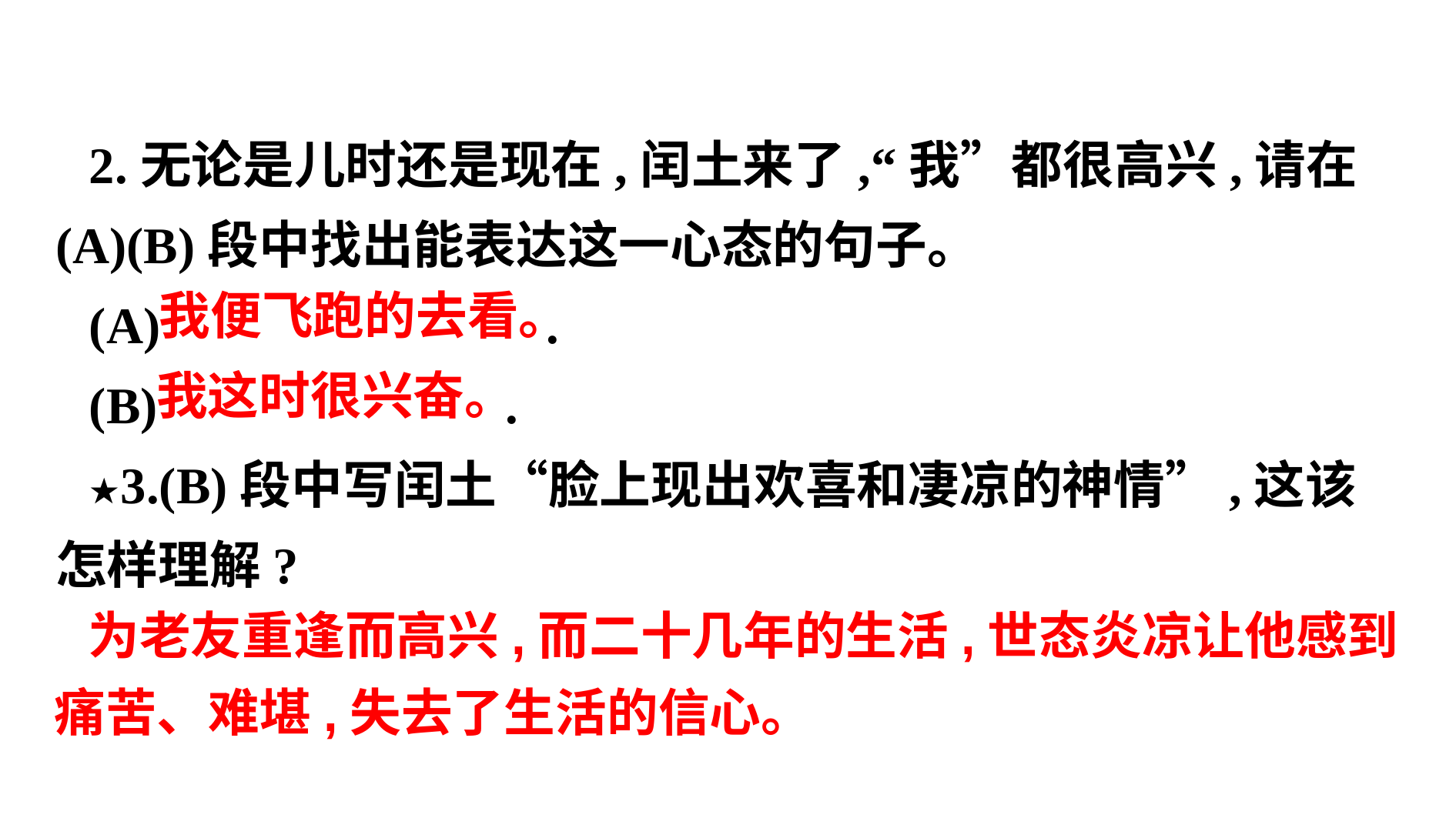

2.无论是儿时还是现在,闰土来了,“我”都很高兴,请在(A)(B)段中找出能表达这一心态的句子。
(A)                              .
(B)                           .
★3.(B)段中写闰土“脸上现出欢喜和凄凉的神情”,这该怎样理解?

我便飞跑的去看。
我这时很兴奋。
为老友重逢而高兴,而二十几年的生活,世态炎凉让他感到
痛苦、难堪,失去了生活的信心。